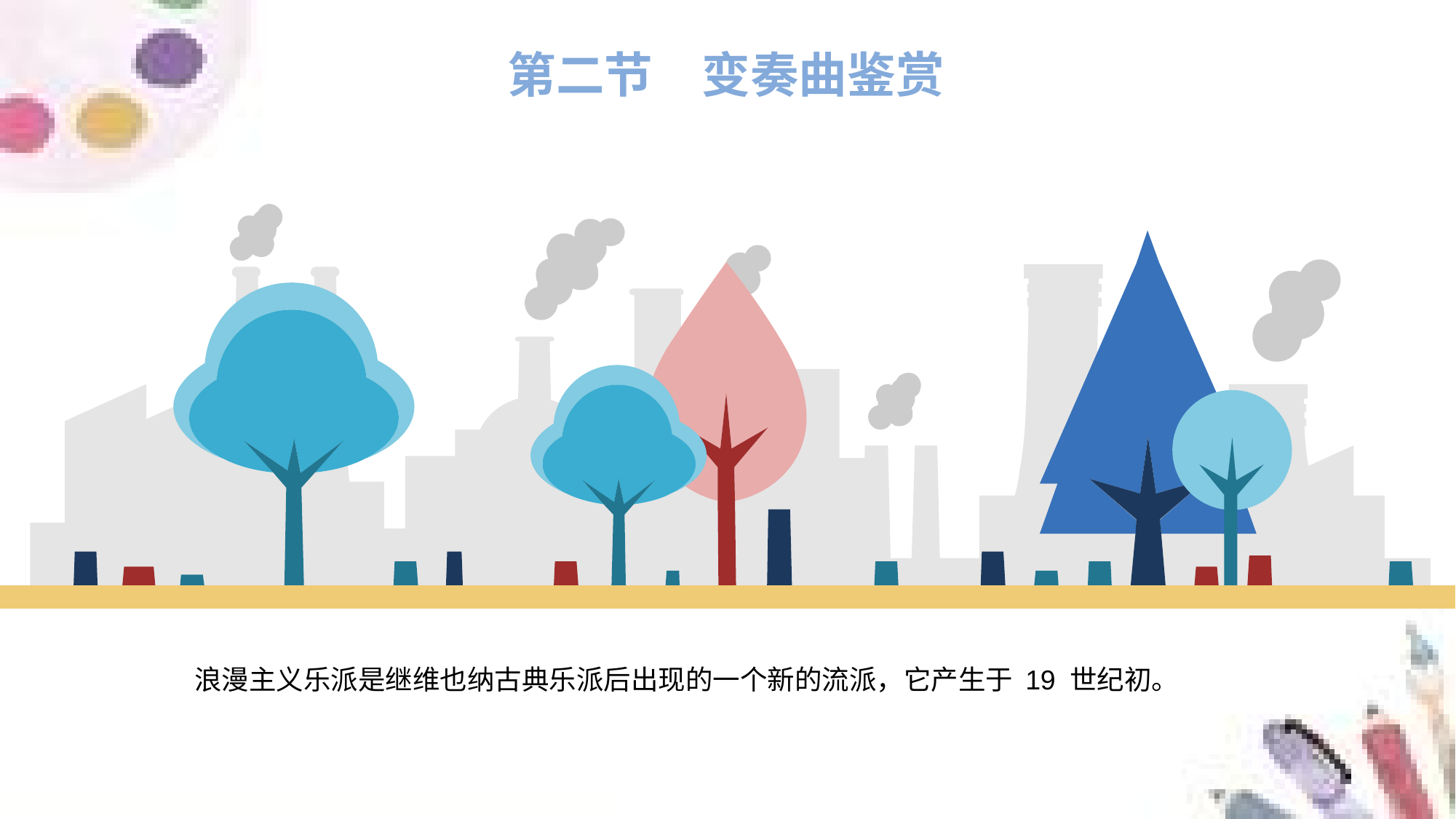

第二节　变奏曲鉴赏

浪漫主义乐派是继维也纳古典乐派后出现的一个新的流派，它产生于 19 世纪初。